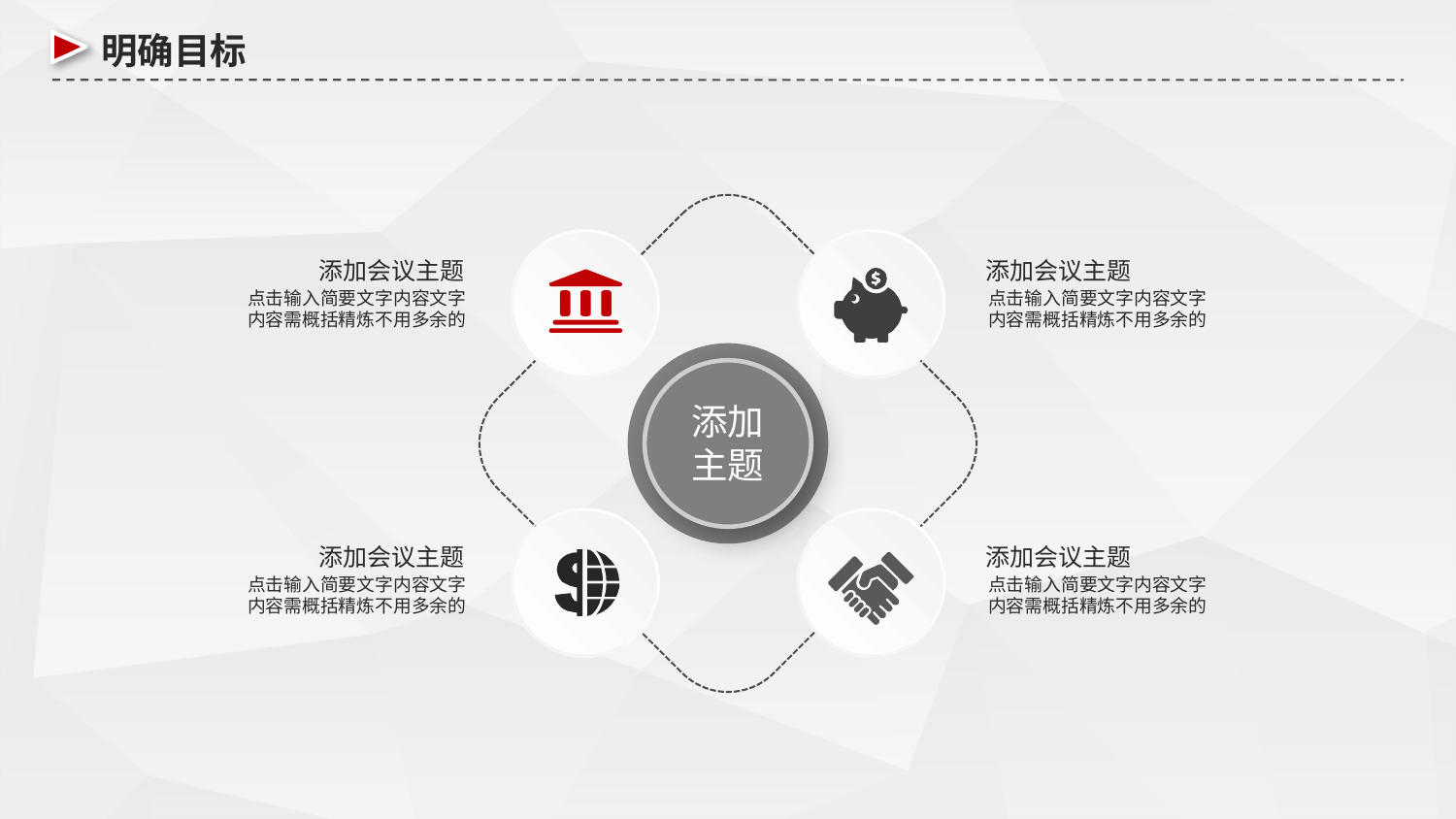

明确目标

添加会议主题
点击输入简要文字内容文字
内容需概括精炼不用多余的
添加会议主题
点击输入简要文字内容文字
内容需概括精炼不用多余的

添加
主题

添加会议主题
点击输入简要文字内容文字
内容需概括精炼不用多余的
添加会议主题
点击输入简要文字内容文字
内容需概括精炼不用多余的